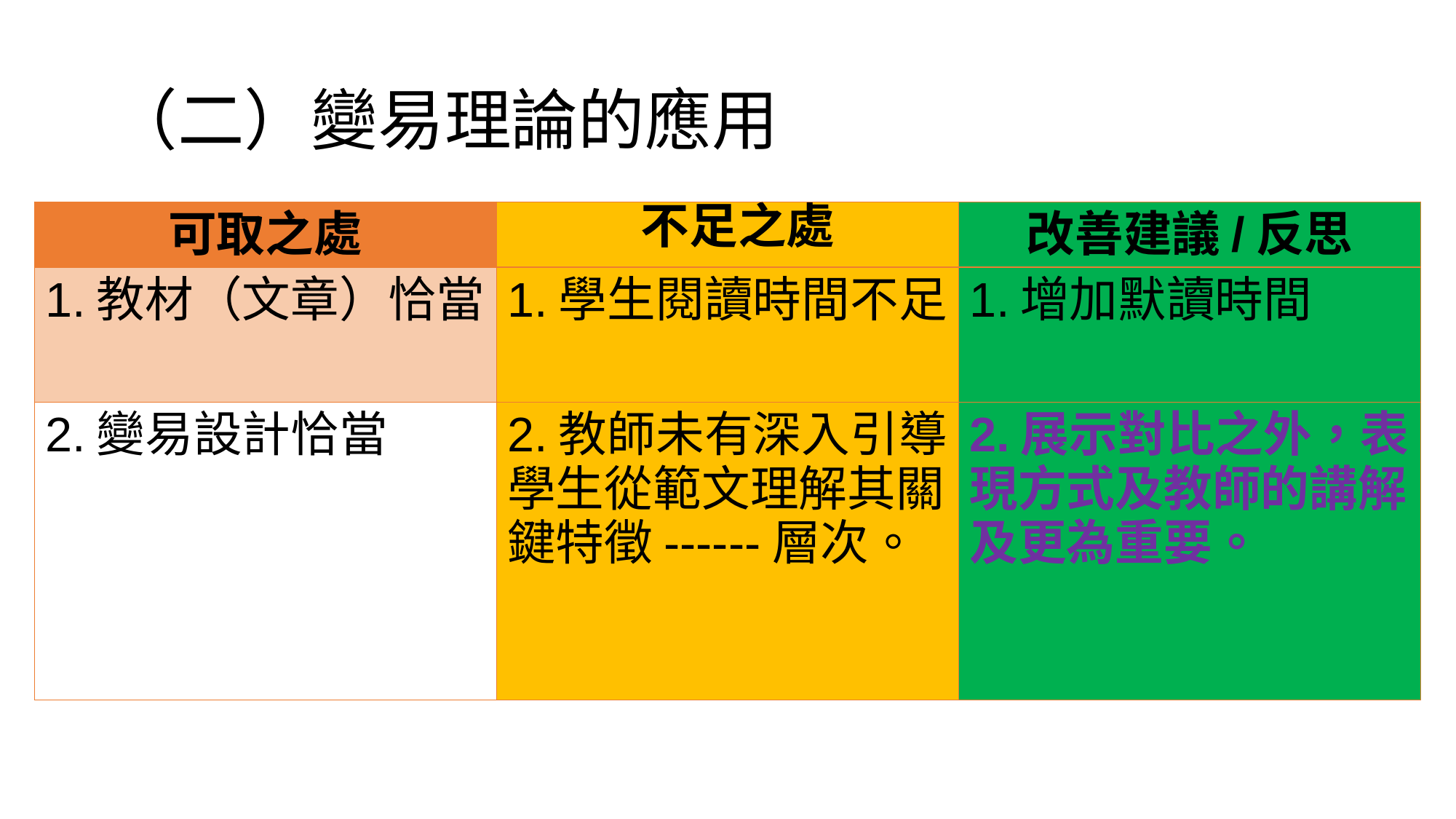

# （二）變易理論的應用
| 可取之處 | 不足之處 | 改善建議/反思 |
| --- | --- | --- |
| 1.教材（文章）恰當 | 1.學生閱讀時間不足 | 1.增加默讀時間 |
| 2.變易設計恰當 | 2.教師未有深入引導學生從範文理解其關鍵特徵------層次。 | 2.展示對比之外，表現方式及教師的講解及更為重要。 |